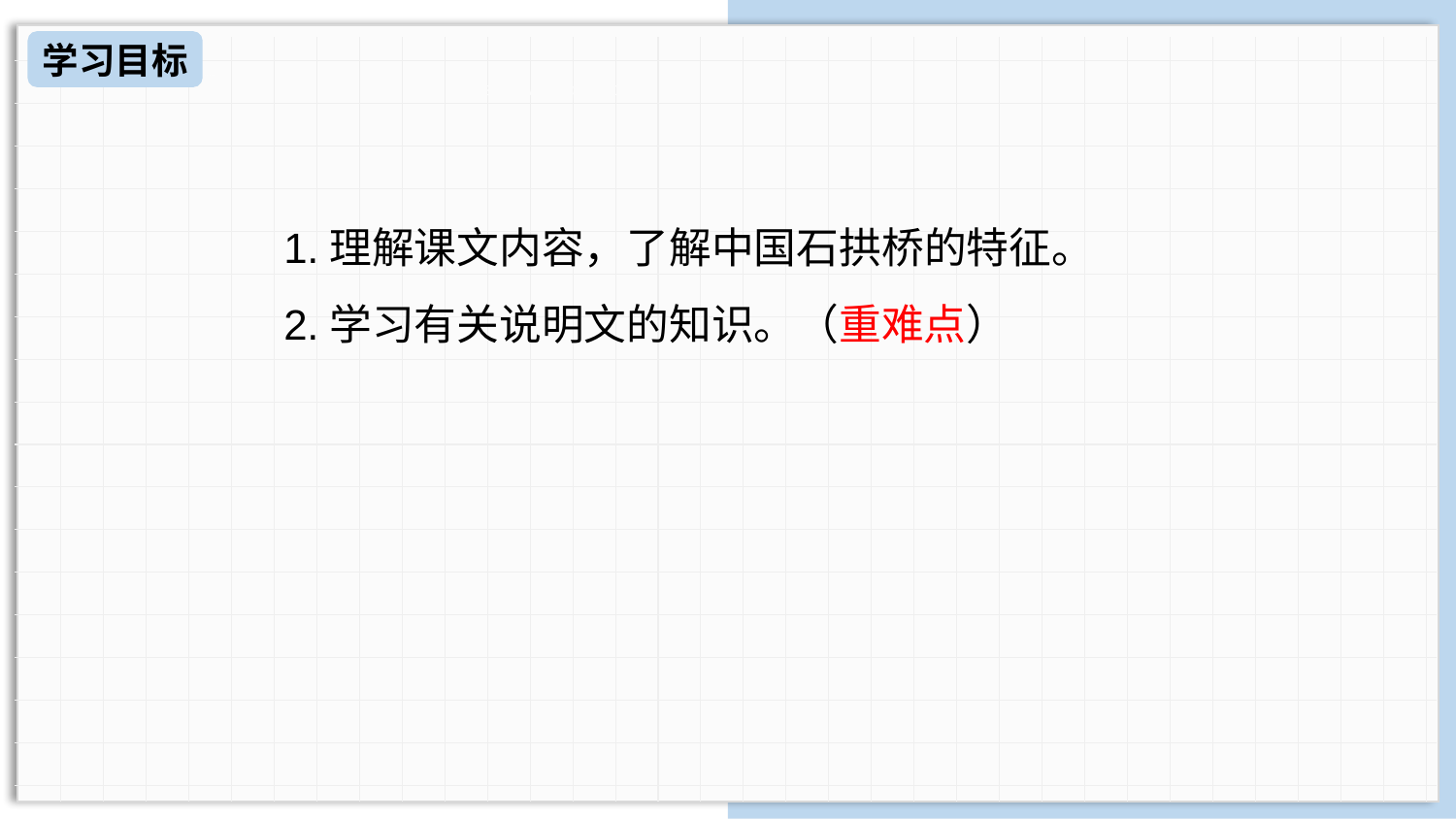

学习目标
https://www.ypppt.com/
1.理解课文内容，了解中国石拱桥的特征。
2.学习有关说明文的知识。（重难点）